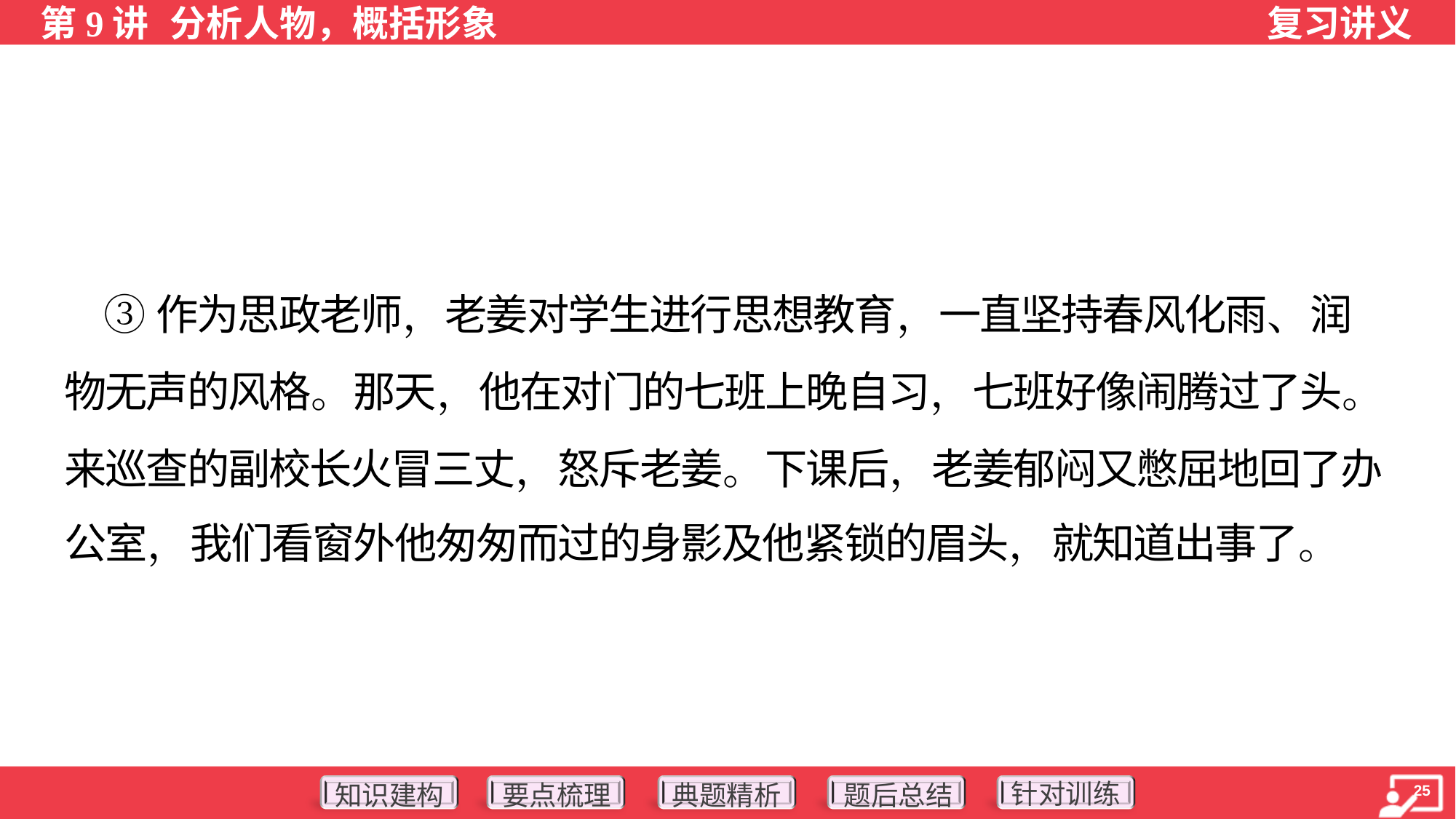

③作为思政老师，老姜对学生进行思想教育，一直坚持春风化雨、润
物无声的风格。那天，他在对门的七班上晚自习，七班好像闹腾过了头。
来巡查的副校长火冒三丈，怒斥老姜。下课后，老姜郁闷又憋屈地回了办
公室，我们看窗外他匆匆而过的身影及他紧锁的眉头，就知道出事了。